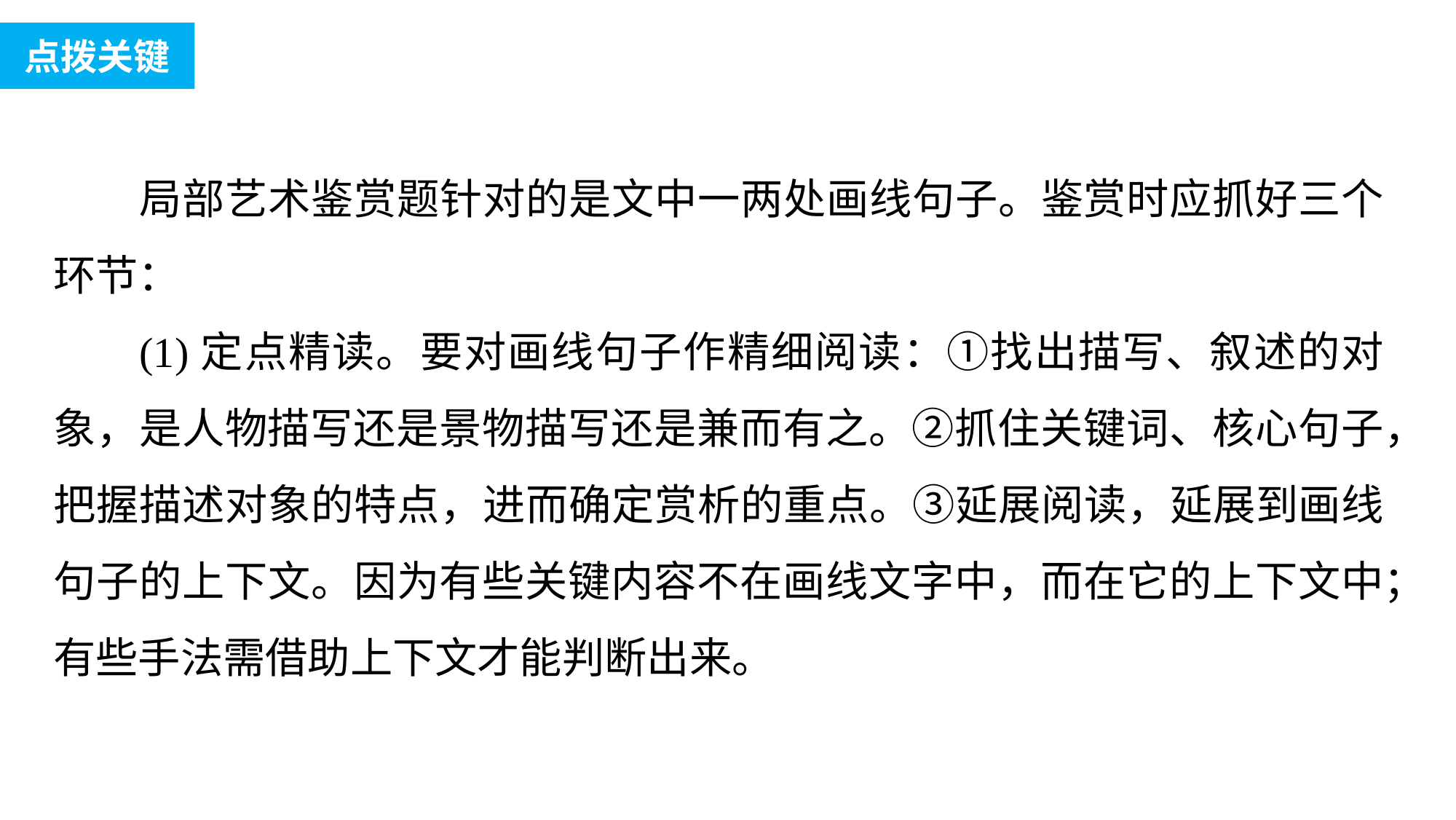

点拨关键
局部艺术鉴赏题针对的是文中一两处画线句子。鉴赏时应抓好三个环节：
(1)定点精读。要对画线句子作精细阅读：①找出描写、叙述的对象，是人物描写还是景物描写还是兼而有之。②抓住关键词、核心句子，把握描述对象的特点，进而确定赏析的重点。③延展阅读，延展到画线句子的上下文。因为有些关键内容不在画线文字中，而在它的上下文中；有些手法需借助上下文才能判断出来。